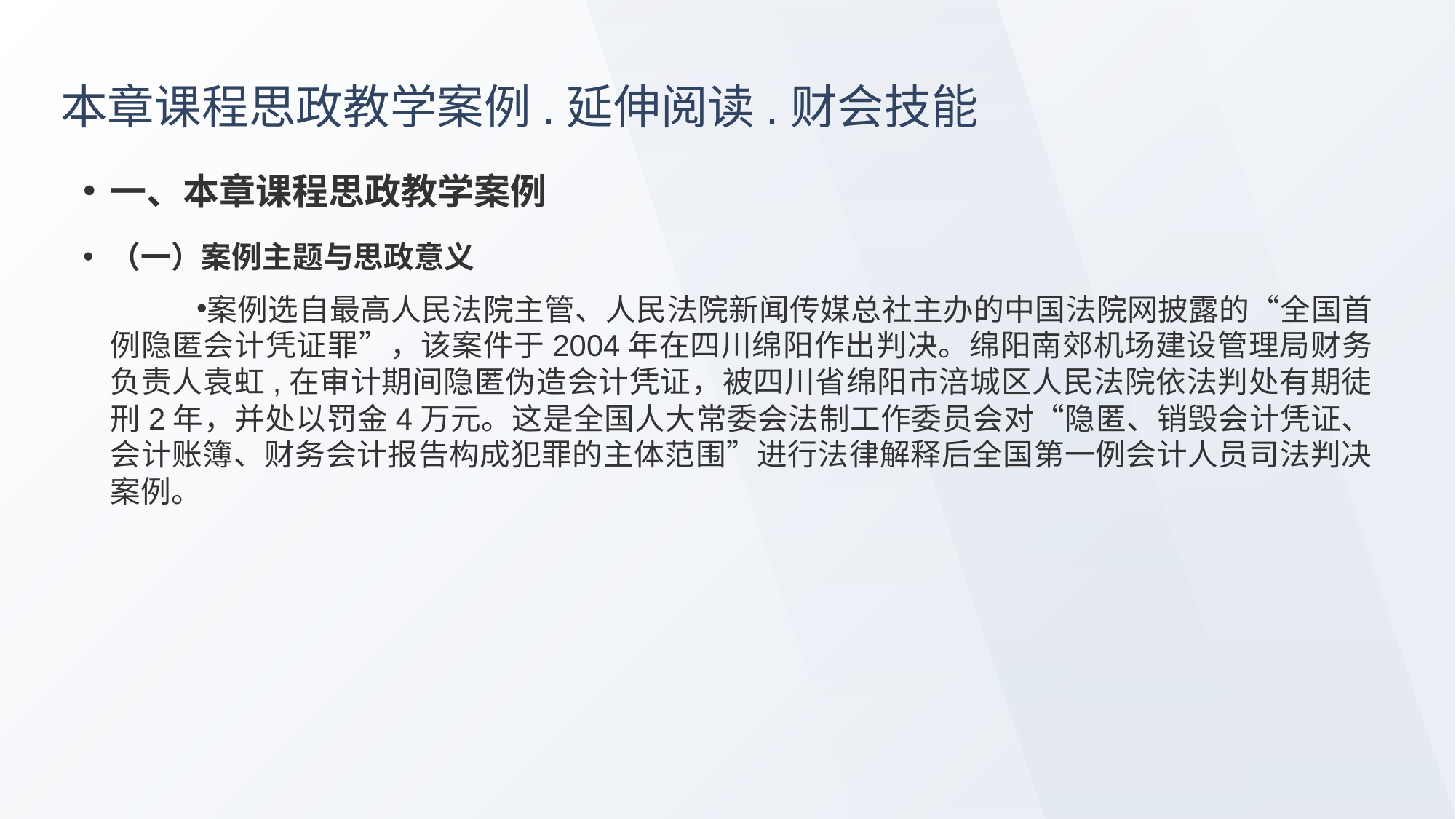

# 本章课程思政教学案例.延伸阅读.财会技能
一、本章课程思政教学案例
（一）案例主题与思政意义
案例选自最高人民法院主管、人民法院新闻传媒总社主办的中国法院网披露的“全国首例隐匿会计凭证罪”，该案件于2004年在四川绵阳作出判决。绵阳南郊机场建设管理局财务负责人袁虹,在审计期间隐匿伪造会计凭证，被四川省绵阳市涪城区人民法院依法判处有期徒刑2年，并处以罚金4万元。这是全国人大常委会法制工作委员会对“隐匿、销毁会计凭证、会计账簿、财务会计报告构成犯罪的主体范围”进行法律解释后全国第一例会计人员司法判决案例。